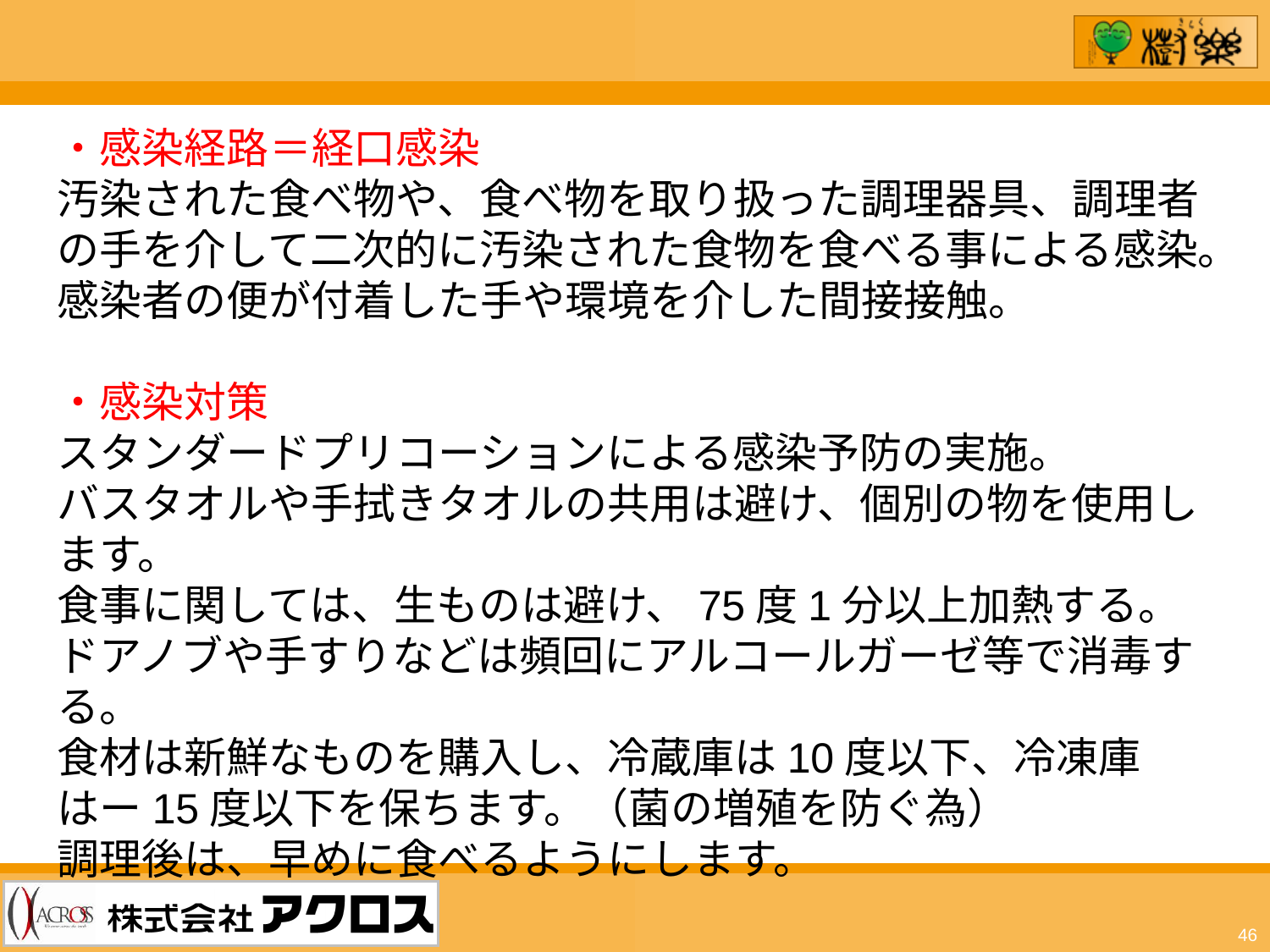

・感染経路＝経口感染
汚染された食べ物や、食べ物を取り扱った調理器具、調理者の手を介して二次的に汚染された食物を食べる事による感染。
感染者の便が付着した手や環境を介した間接接触。

・感染対策
スタンダードプリコーションによる感染予防の実施。
バスタオルや手拭きタオルの共用は避け、個別の物を使用します。
食事に関しては、生ものは避け、75度1分以上加熱する。
ドアノブや手すりなどは頻回にアルコールガーゼ等で消毒する。
食材は新鮮なものを購入し、冷蔵庫は10度以下、冷凍庫はー15度以下を保ちます。（菌の増殖を防ぐ為）
調理後は、早めに食べるようにします。
46